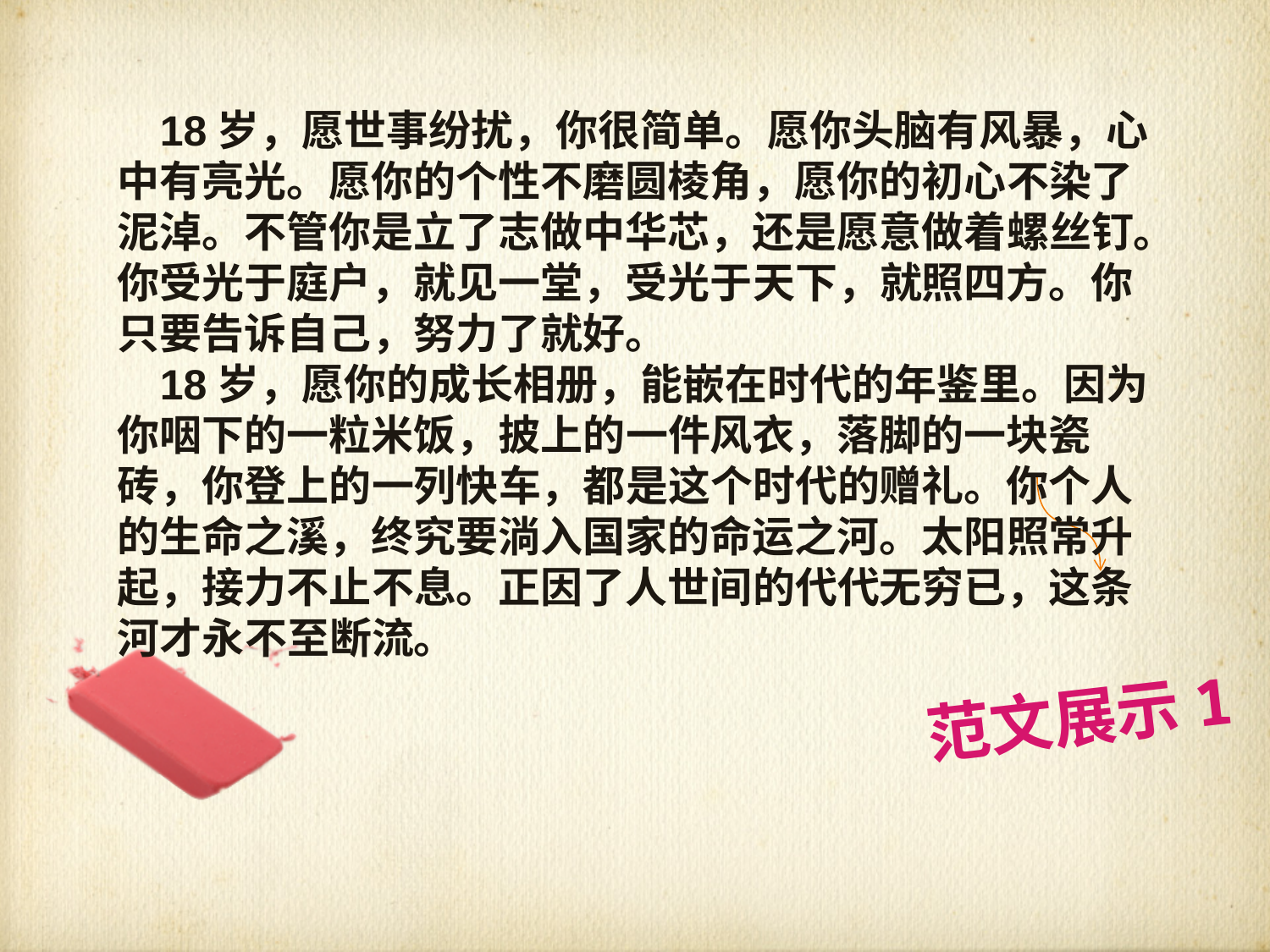

18岁，愿世事纷扰，你很简单。愿你头脑有风暴，心中有亮光。愿你的个性不磨圆棱角，愿你的初心不染了泥淖。不管你是立了志做中华芯，还是愿意做着螺丝钉。你受光于庭户，就见一堂，受光于天下，就照四方。你只要告诉自己，努力了就好。
18岁，愿你的成长相册，能嵌在时代的年鉴里。因为你咽下的一粒米饭，披上的一件风衣，落脚的一块瓷砖，你登上的一列快车，都是这个时代的赠礼。你个人的生命之溪，终究要淌入国家的命运之河。太阳照常升起，接力不止不息。正因了人世间的代代无穷已，这条河才永不至断流。
范文展示1